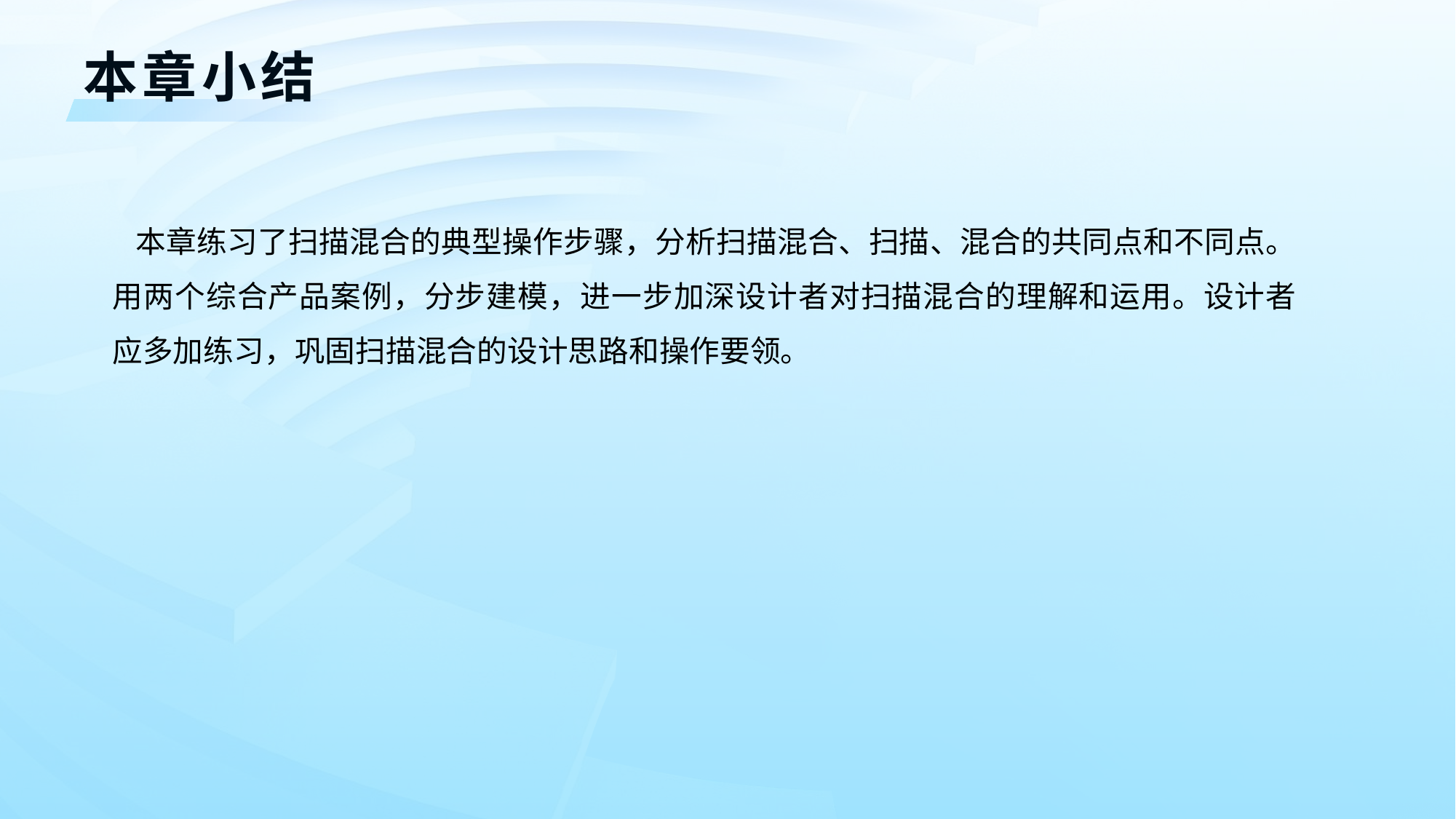

本章小结
本章练习了扫描混合的典型操作步骤，分析扫描混合、扫描、混合的共同点和不同点。用两个综合产品案例，分步建模，进一步加深设计者对扫描混合的理解和运用。设计者应多加练习，巩固扫描混合的设计思路和操作要领。